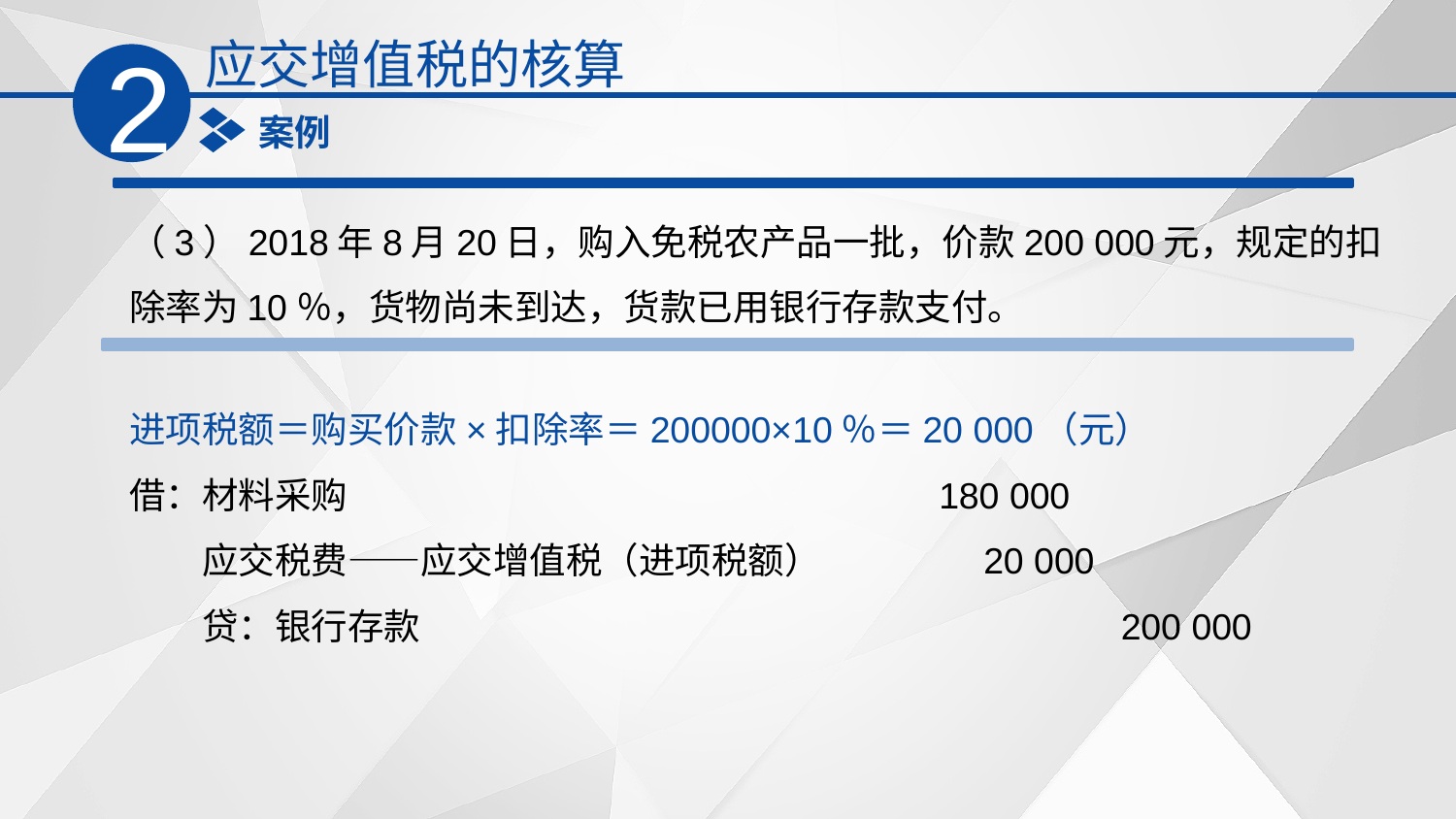

应交增值税的核算
2

案例

（3）2018年8月20日，购入免税农产品一批，价款200 000元，规定的扣除率为10％，货物尚未到达，货款已用银行存款支付。

进项税额＝购买价款×扣除率＝200000×10％＝20 000（元）
借：材料采购　　　　　　　　　　　　　　　　180 000
　　应交税费——应交增值税（进项税额）　　　　 20 000
　　贷：银行存款　　　　　　　　　　　　　　　　　　　200 000